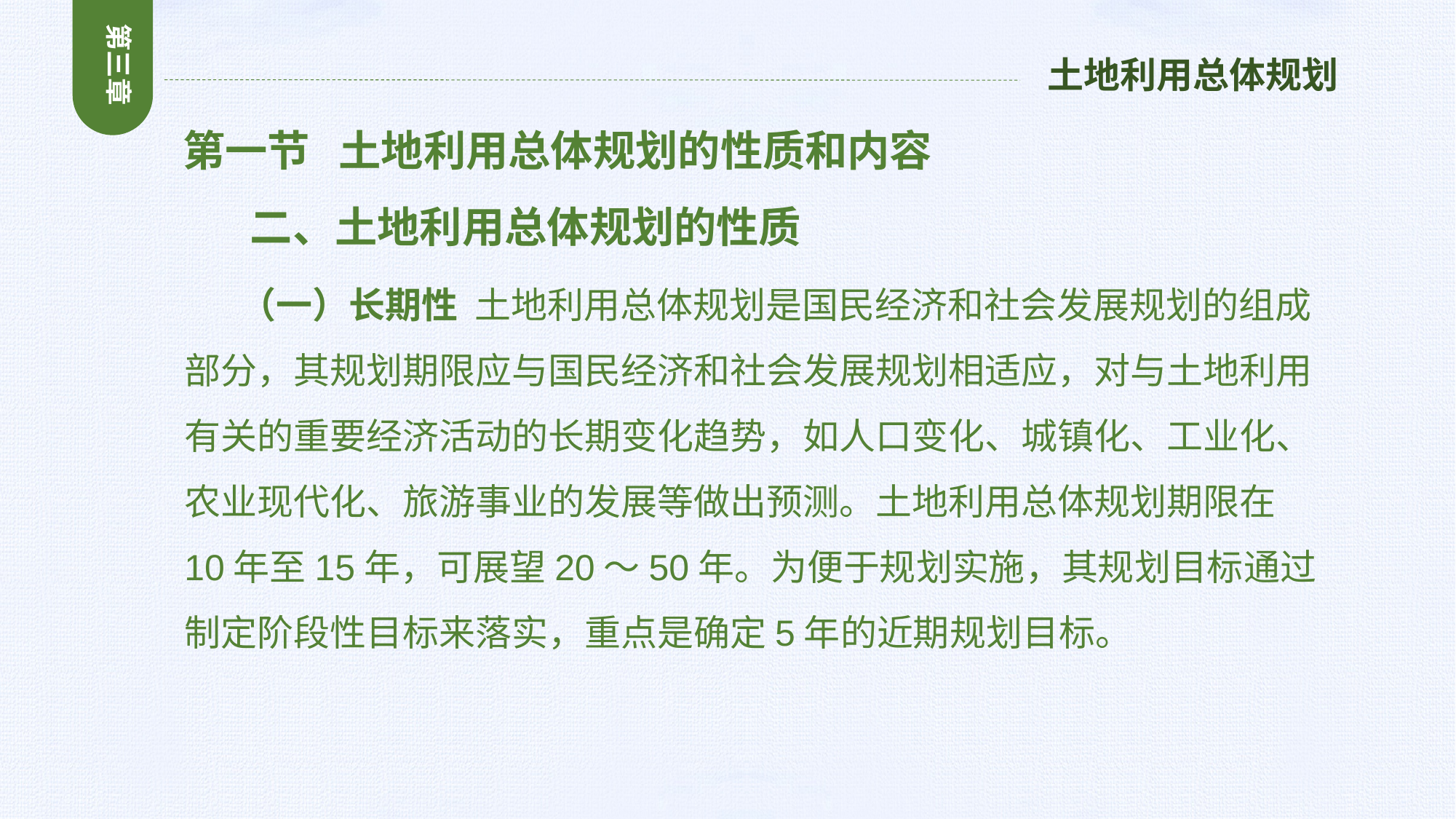

第三章
土地利用总体规划
 第一节   土地利用总体规划的性质和内容
        二、土地利用总体规划的性质
       （一）长期性  土地利用总体规划是国民经济和社会发展规划的组成部分，其规划期限应与国民经济和社会发展规划相适应，对与土地利用有关的重要经济活动的长期变化趋势，如人口变化、城镇化、工业化、农业现代化、旅游事业的发展等做出预测。土地利用总体规划期限在10年至15年，可展望20～50年。为便于规划实施，其规划目标通过制定阶段性目标来落实，重点是确定5年的近期规划目标。